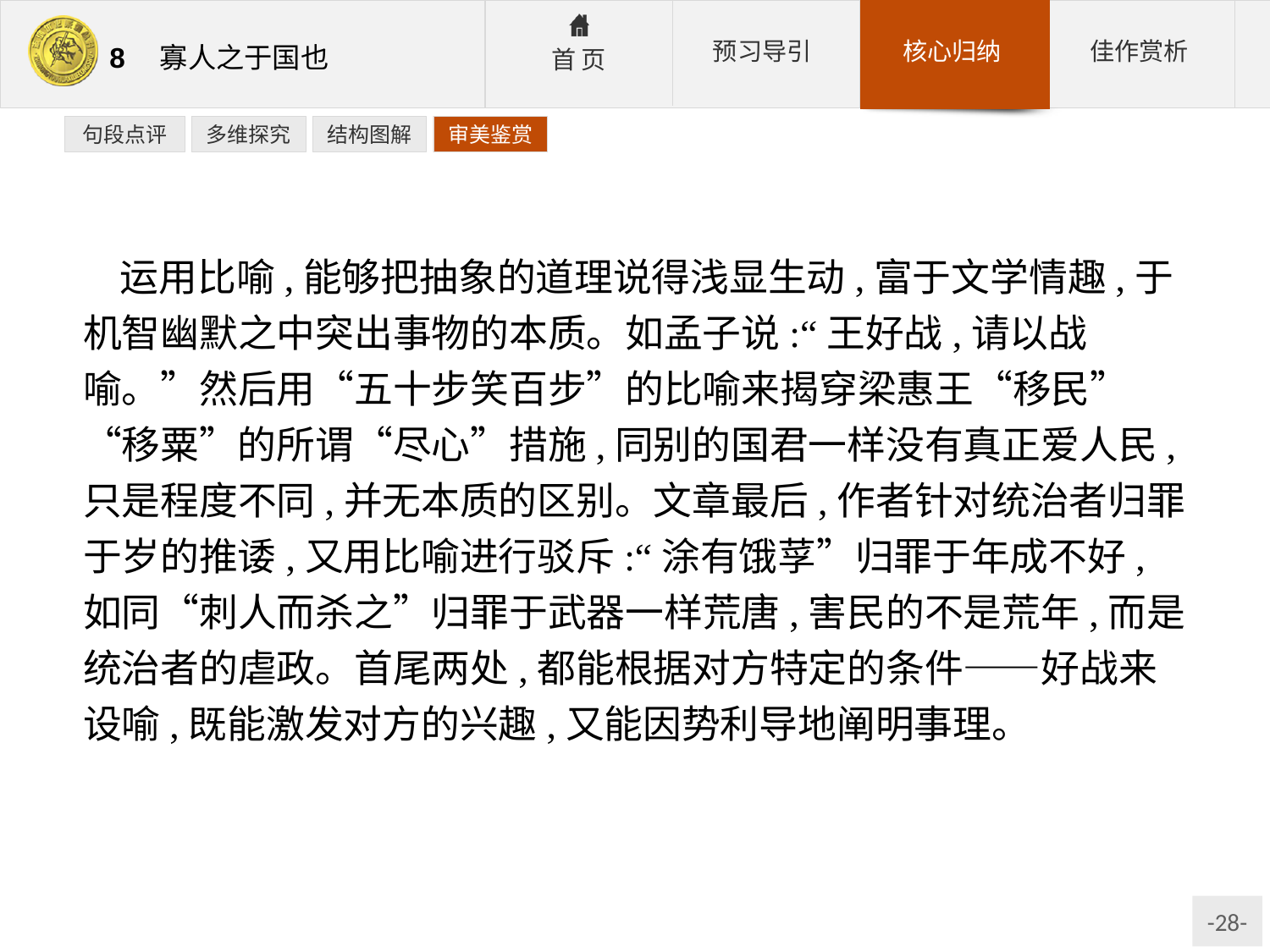

句段点评
多维探究
结构图解
审美鉴赏
运用比喻,能够把抽象的道理说得浅显生动,富于文学情趣,于机智幽默之中突出事物的本质。如孟子说:“王好战,请以战喻。”然后用“五十步笑百步”的比喻来揭穿梁惠王“移民”“移粟”的所谓“尽心”措施,同别的国君一样没有真正爱人民,只是程度不同,并无本质的区别。文章最后,作者针对统治者归罪于岁的推诿,又用比喻进行驳斥:“涂有饿莩”归罪于年成不好,如同“刺人而杀之”归罪于武器一样荒唐,害民的不是荒年,而是统治者的虐政。首尾两处,都能根据对方特定的条件——好战来设喻,既能激发对方的兴趣,又能因势利导地阐明事理。